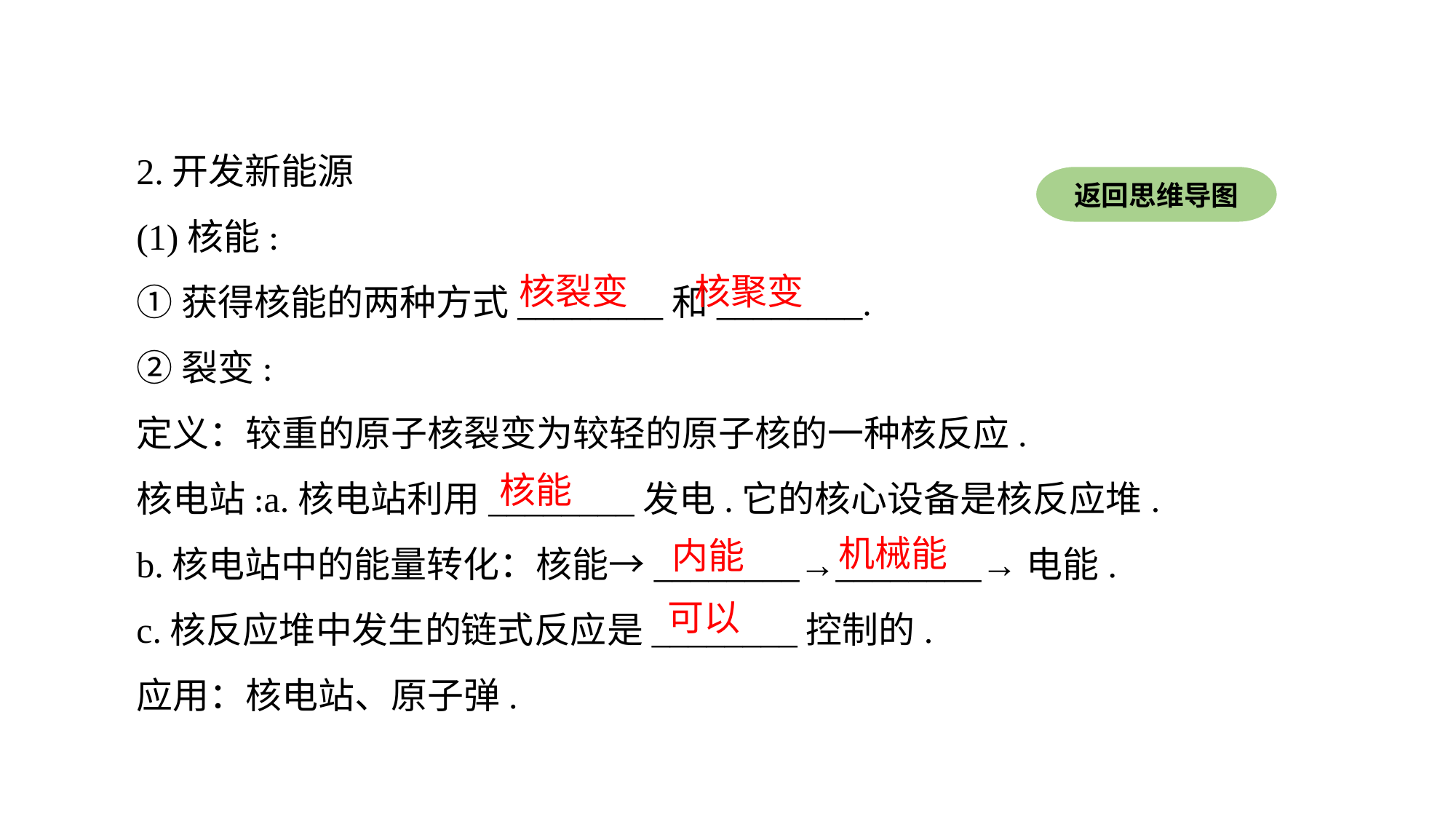

2.开发新能源
(1)核能:
①获得核能的两种方式________和________.
②裂变:
定义：较重的原子核裂变为较轻的原子核的一种核反应.
核电站:a.核电站利用________发电.它的核心设备是核反应堆.
b.核电站中的能量转化：核能→________→________→电能.
c.核反应堆中发生的链式反应是________控制的.
应用：核电站、原子弹.
返回思维导图
核裂变
核聚变
核能
机械能
内能
可以